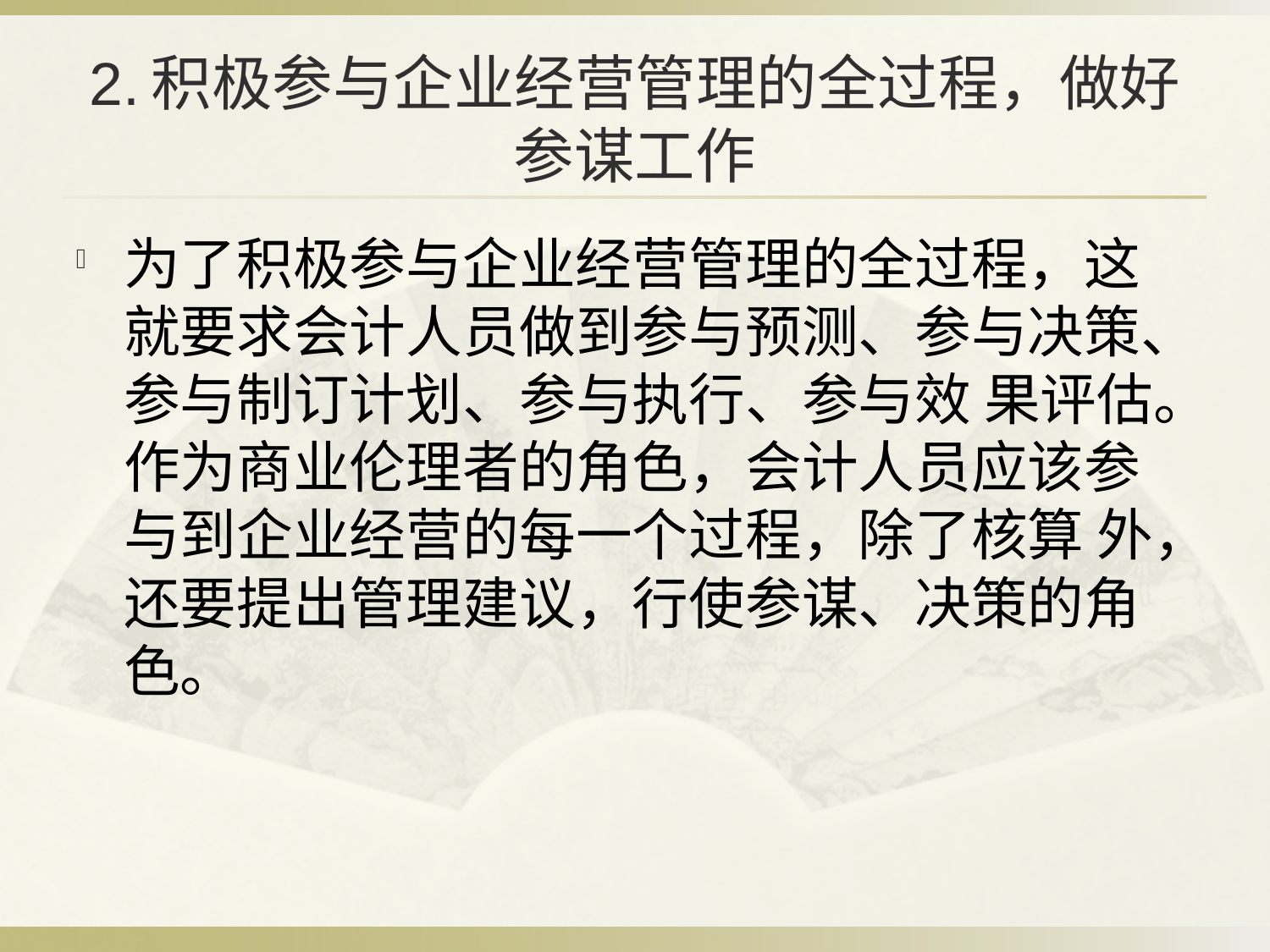

# 2.积极参与企业经营管理的全过程，做好参谋工作
为了积极参与企业经营管理的全过程，这就要求会计人员做到参与预测、参与决策、参与制订计划、参与执行、参与效 果评估。作为商业伦理者的角色，会计人员应该参与到企业经营的每一个过程，除了核算 外，还要提出管理建议，行使参谋、决策的角色。